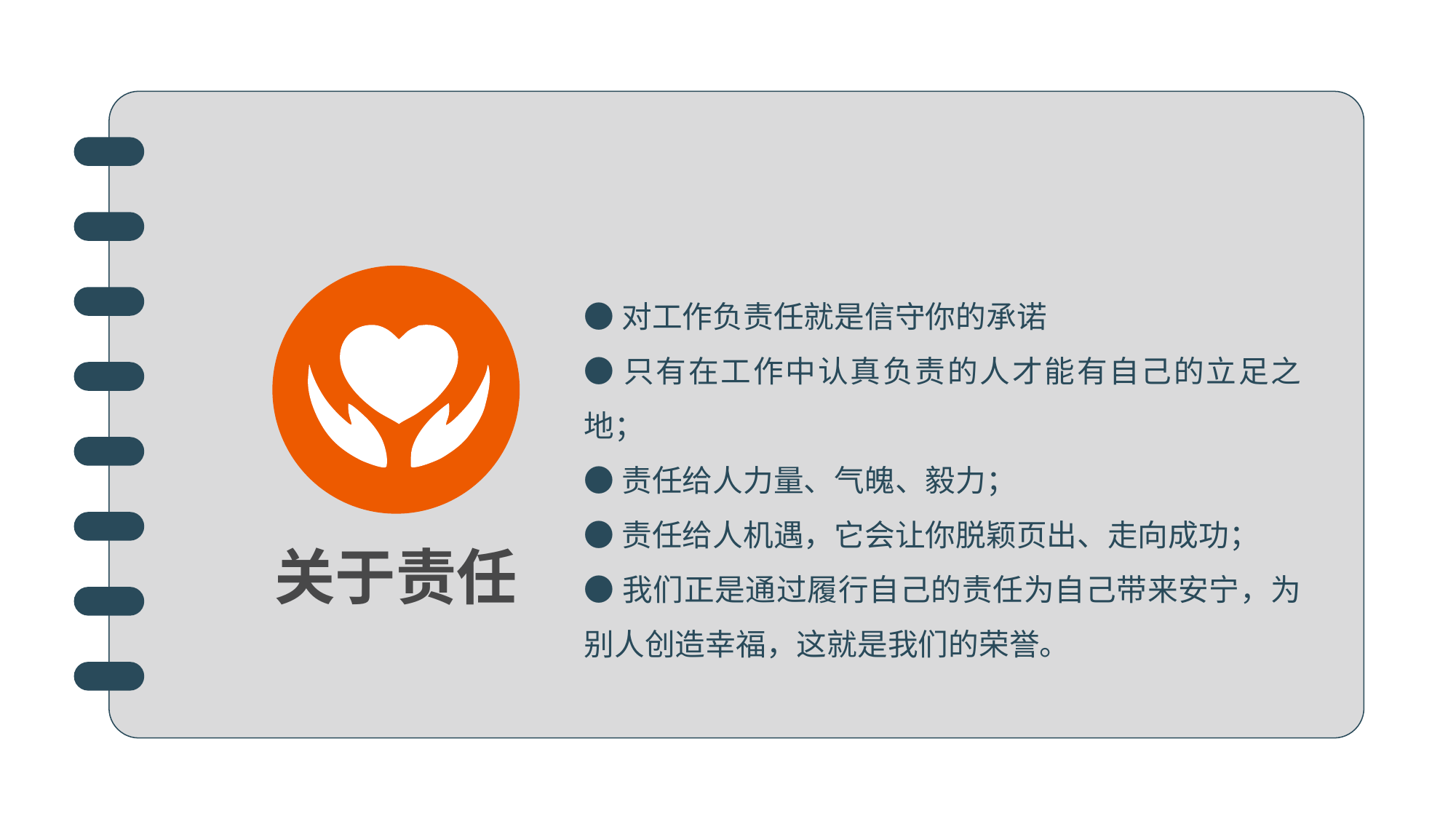

●对工作负责任就是信守你的承诺
●只有在工作中认真负责的人才能有自己的立足之地；
●责任给人力量、气魄、毅力；
●责任给人机遇，它会让你脱颖页出、走向成功；
●我们正是通过履行自己的责任为自己带来安宁，为别人创造幸福，这就是我们的荣誉。

关于责任